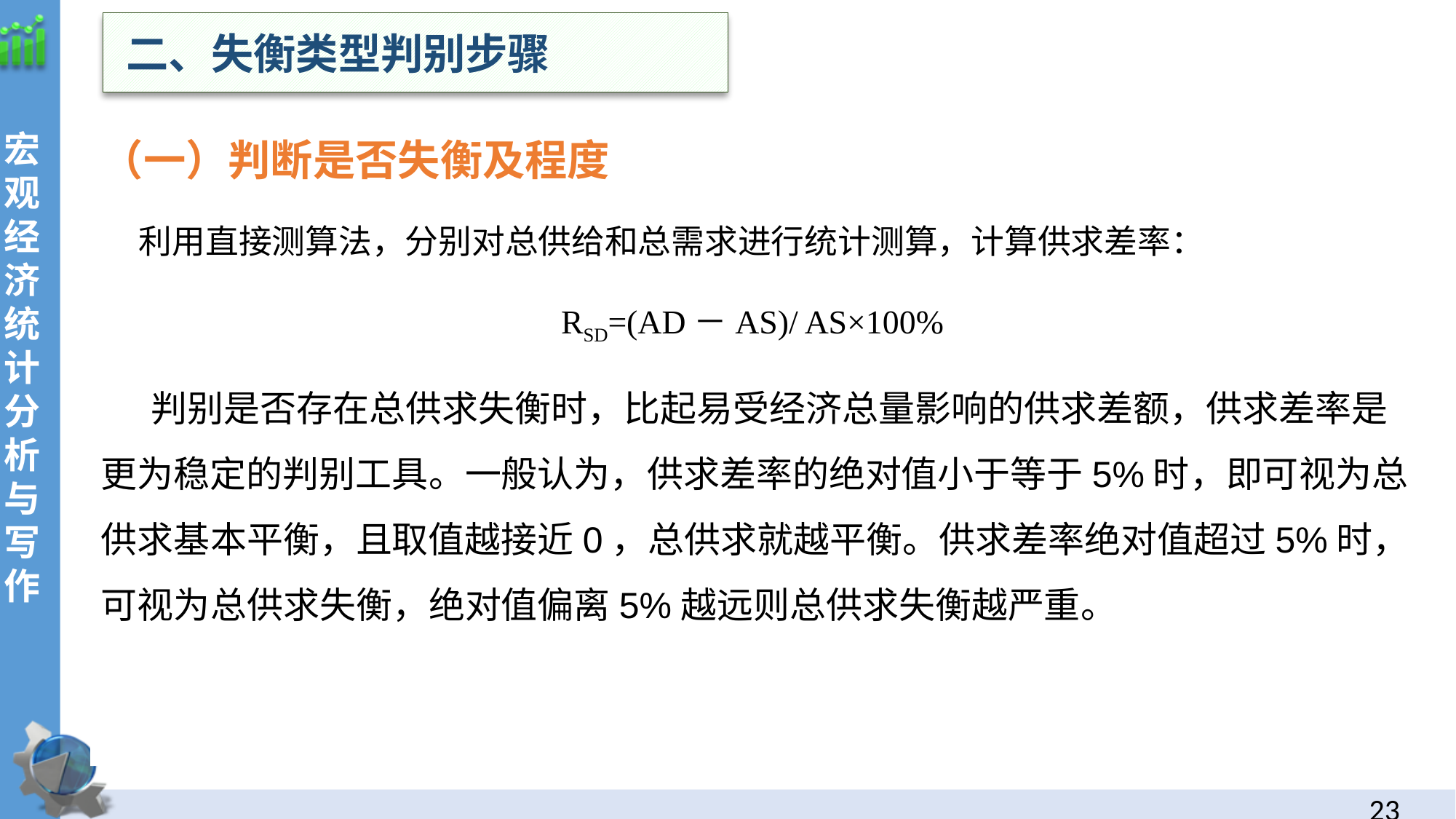

二、失衡类型判别步骤
（一）判断是否失衡及程度
    利用直接测算法，分别对总供给和总需求进行统计测算，计算供求差率：
RSD=(AD－AS)/ AS×100%
     判别是否存在总供求失衡时，比起易受经济总量影响的供求差额，供求差率是更为稳定的判别工具。一般认为，供求差率的绝对值小于等于5%时，即可视为总供求基本平衡，且取值越接近0，总供求就越平衡。供求差率绝对值超过5%时，可视为总供求失衡，绝对值偏离5%越远则总供求失衡越严重。

23